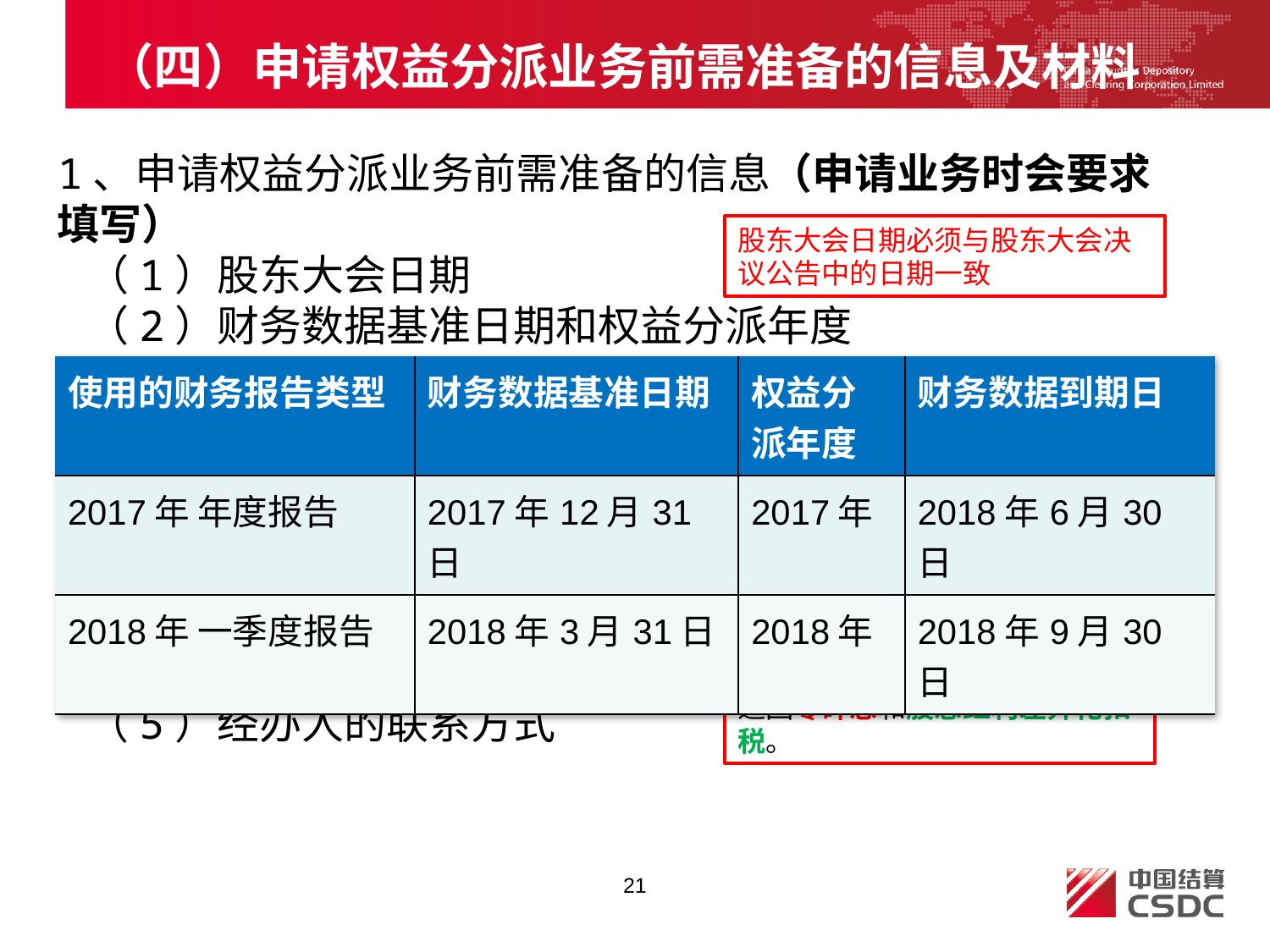

# （四）申请权益分派业务前需准备的信息及材料
1、申请权益分派业务前需准备的信息（申请业务时会要求填写）
  （1）股东大会日期
  （2）财务数据基准日期和权益分派年度

  （3）具体的权益分派方案
  （4）退款账户信息
  （5）经办人的联系方式

股东大会日期必须与股东大会决议公告中的日期一致
| 使用的财务报告类型 | 财务数据基准日期 | 权益分派年度 | 财务数据到期日 |
| --- | --- | --- | --- |
| 2017年 年度报告 | 2017年12月31日 | 2017年 | 2018年6月30日 |
| 2018年 一季度报告 | 2018年3月31日 | 2018年 | 2018年9月30日 |
填写退款账户信息的原因：
我司会通过该退款账户向发行人退回零碎息和股息红利差异化扣税。
21